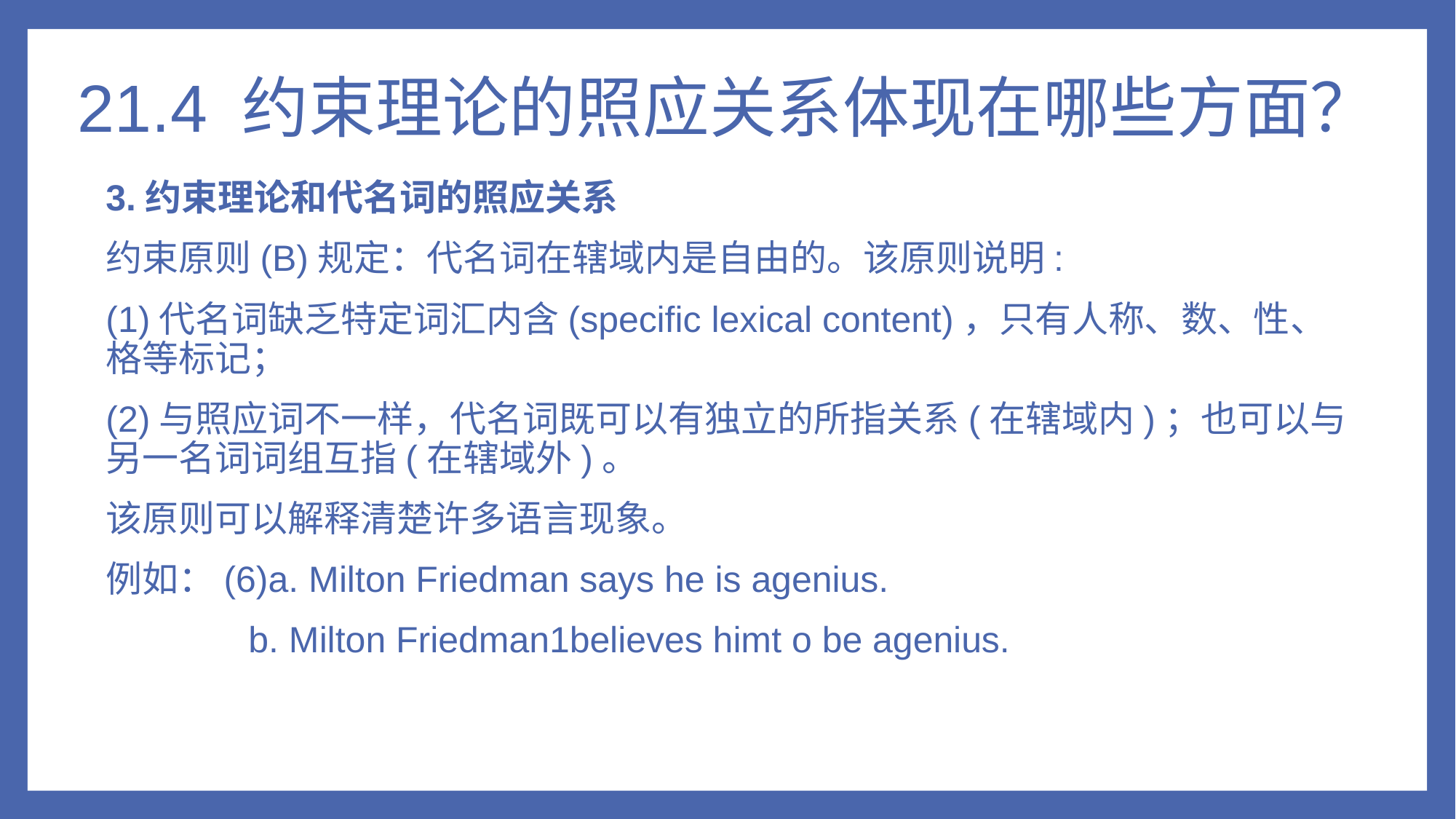

# 21.4 约束理论的照应关系体现在哪些方面？
3.约束理论和代名词的照应关系
约束原则(B)规定：代名词在辖域内是自由的。该原则说明:
(1)代名词缺乏特定词汇内含(specific lexical content)，只有人称、数、性、格等标记；
(2)与照应词不一样，代名词既可以有独立的所指关系(在辖域内)；也可以与另一名词词组互指(在辖域外)。
该原则可以解释清楚许多语言现象。
例如：(6)a. Milton Friedman says he is agenius.
              b. Milton Friedman1believes himt o be agenius.